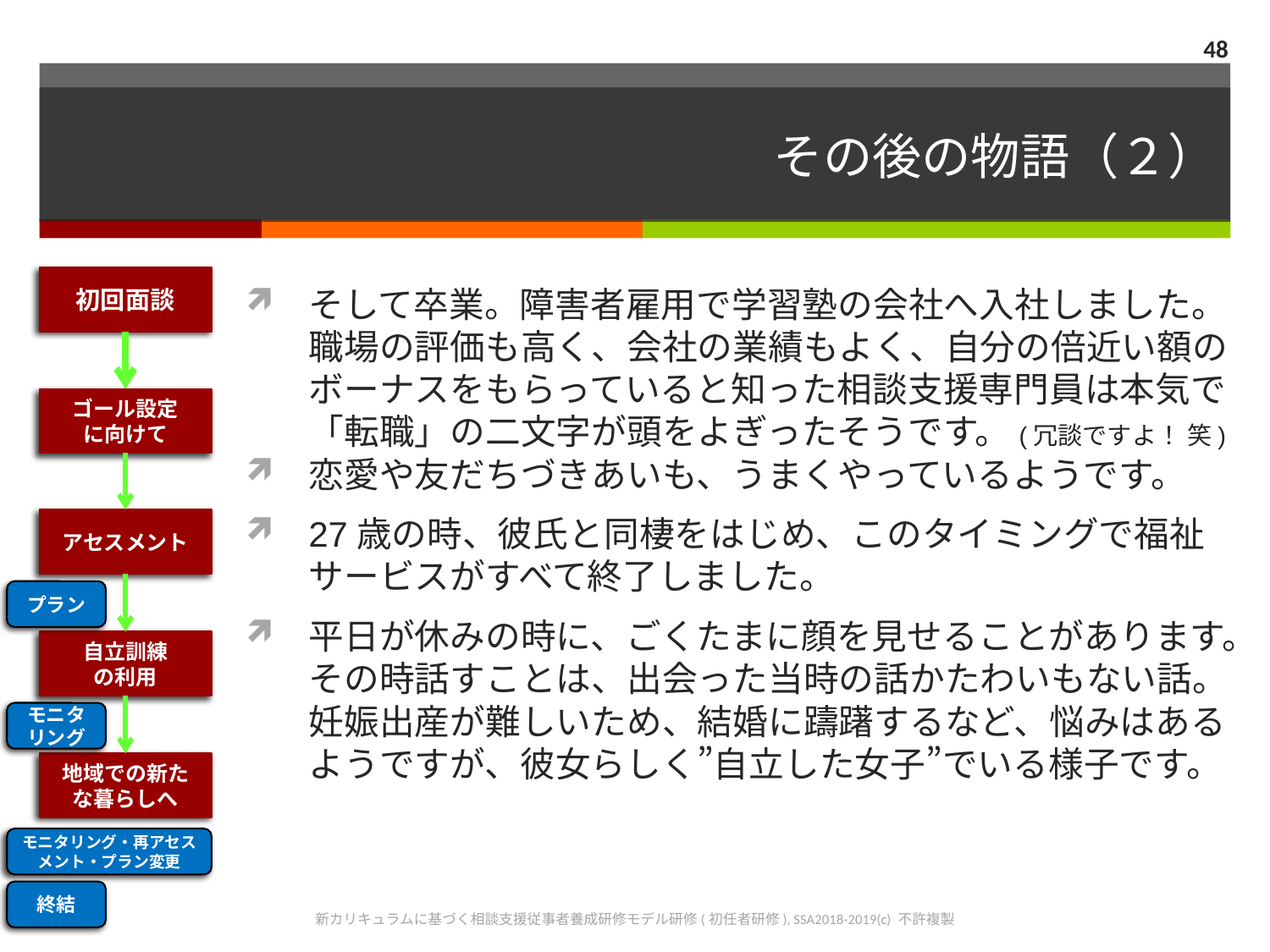

48
# その後の物語（２）
初回面談
そして卒業。障害者雇用で学習塾の会社へ入社しました。職場の評価も高く、会社の業績もよく、自分の倍近い額のボーナスをもらっていると知った相談支援専門員は本気で「転職」の二文字が頭をよぎったそうです。(冗談ですよ！ 笑)
恋愛や友だちづきあいも、うまくやっているようです。

27歳の時、彼氏と同棲をはじめ、このタイミングで福祉サービスがすべて終了しました。

平日が休みの時に、ごくたまに顔を見せることがあります。その時話すことは、出会った当時の話かたわいもない話。妊娠出産が難しいため、結婚に躊躇するなど、悩みはあるようですが、彼女らしく”自立した女子”でいる様子です。
ゴール設定
に向けて
アセスメント
プラン
自立訓練
の利用
モニタリング
地域での新たな暮らしへ
モニタリング・再アセスメント・プラン変更
終結
新カリキュラムに基づく相談支援従事者養成研修モデル研修(初任者研修), SSA2018-2019(c) 不許複製